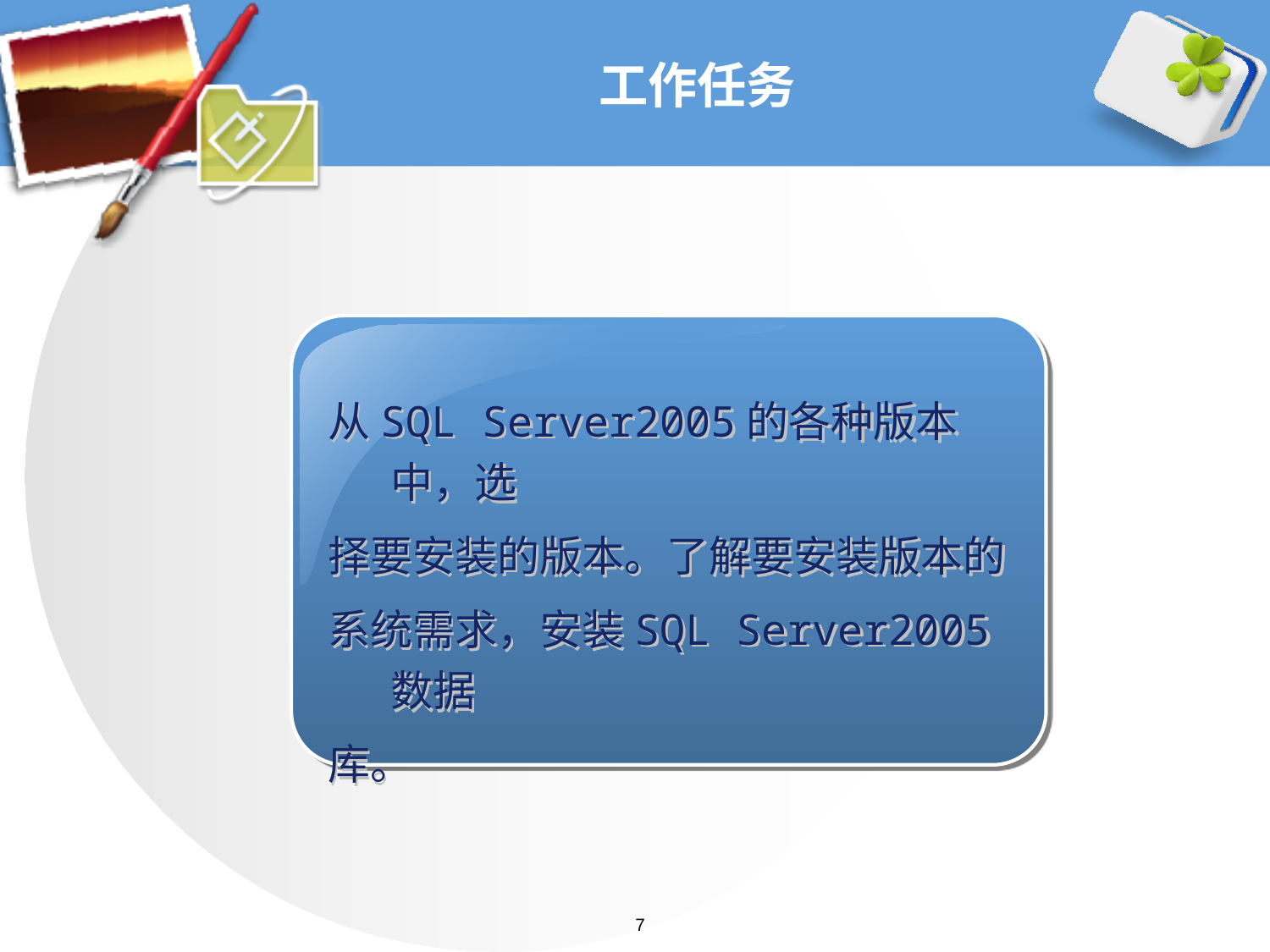

# 工作任务

从SQL Server2005的各种版本中，选
择要安装的版本。了解要安装版本的
系统需求，安装SQL Server2005数据
库。
7